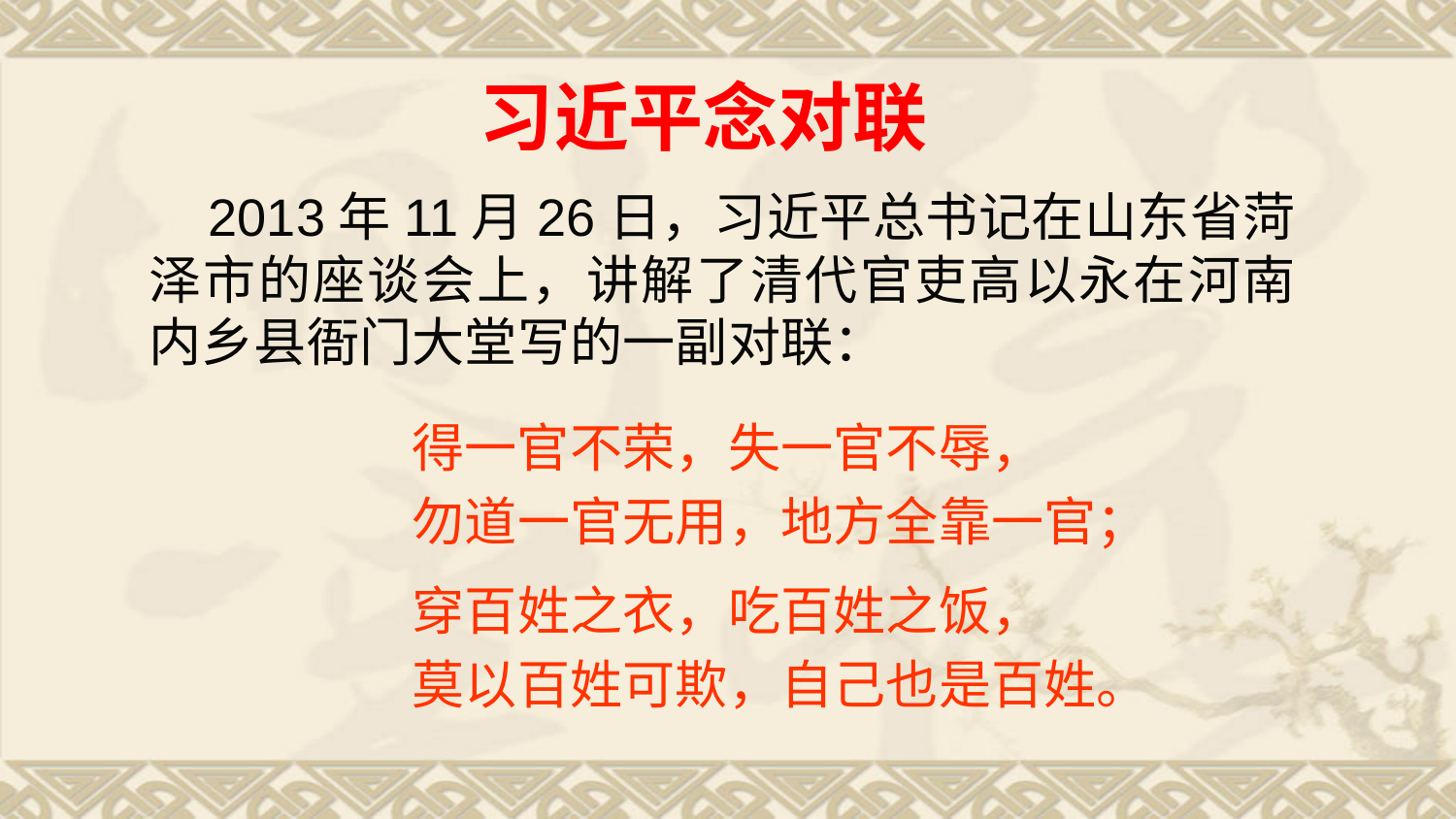

习近平念对联
# 2013年11月26日，习近平总书记在山东省菏泽市的座谈会上，讲解了清代官吏高以永在河南内乡县衙门大堂写的一副对联：
　　　　　得一官不荣，失一官不辱，
　　　　　勿道一官无用，地方全靠一官；
　　　　　穿百姓之衣，吃百姓之饭，
　　　　　莫以百姓可欺，自己也是百姓。